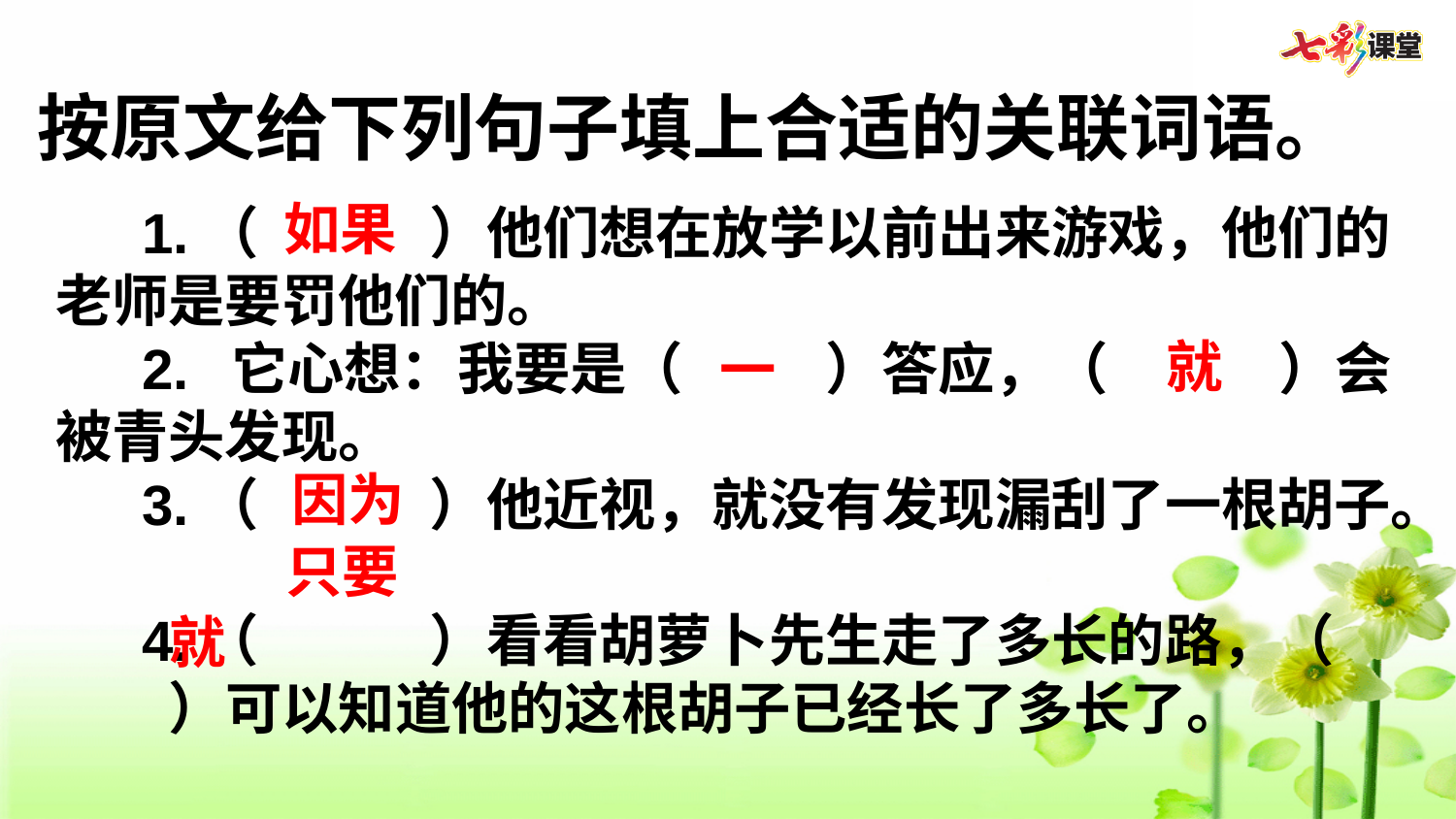

按原文给下列句子填上合适的关联词语。
如果
1.（      ）他们想在放学以前出来游戏，他们的老师是要罚他们的。
2. 它心想：我要是（     ）答应，（      ）会被青头发现。
3.（      ）他近视，就没有发现漏刮了一根胡子。
4.（      ）看看胡萝卜先生走了多长的路，（      ）可以知道他的这根胡子已经长了多长了。
就
一
因为
只要
就